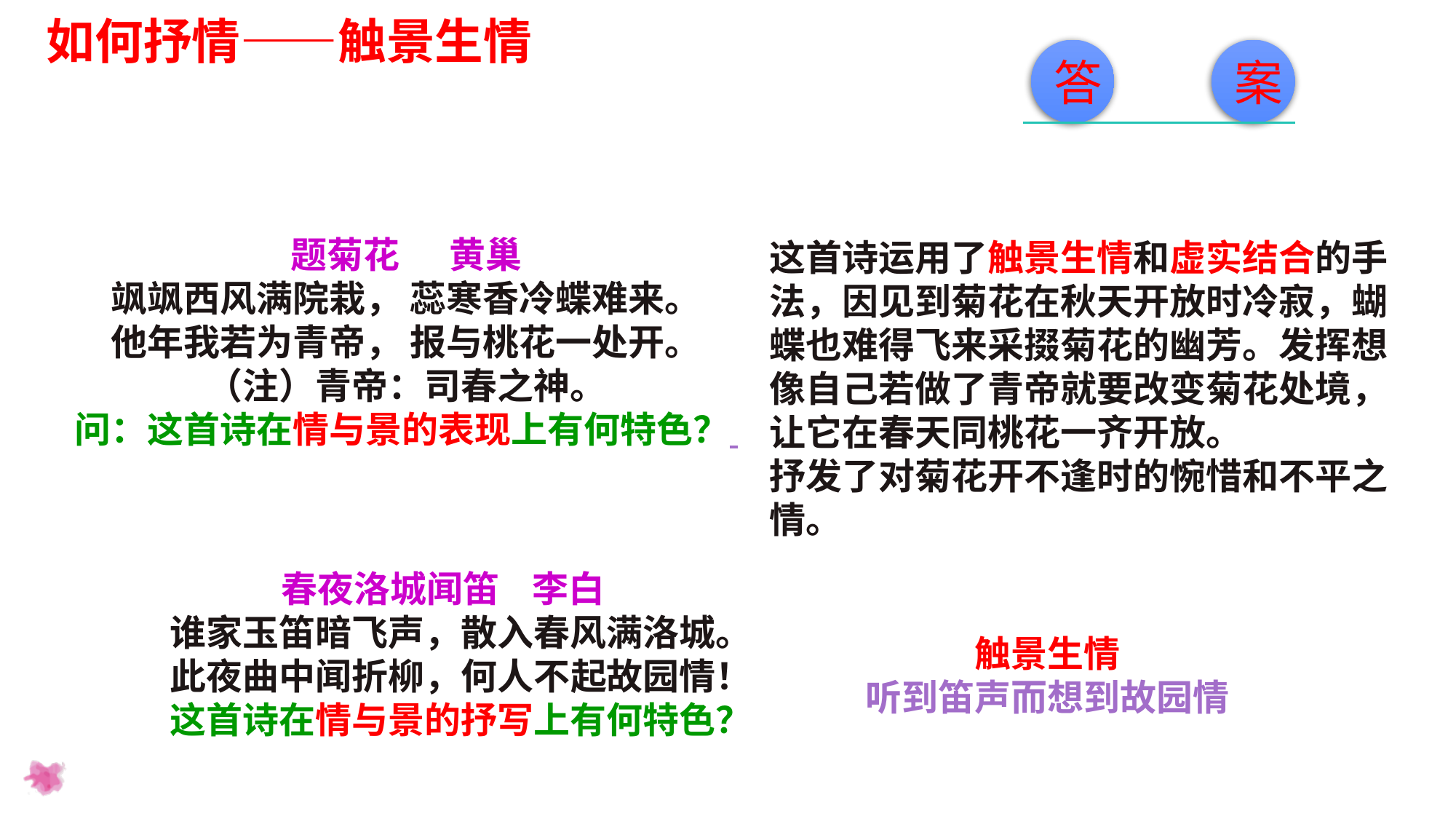

如何抒情——触景生情
答
案
题菊花      黄巢
飒飒西风满院栽， 蕊寒香冷蝶难来。
他年我若为青帝， 报与桃花一处开。
（注）青帝：司春之神。
问：这首诗在情与景的表现上有何特色？
这首诗运用了触景生情和虚实结合的手法，因见到菊花在秋天开放时冷寂，蝴蝶也难得飞来采掇菊花的幽芳。发挥想像自己若做了青帝就要改变菊花处境，让它在春天同桃花一齐开放。
抒发了对菊花开不逢时的惋惜和不平之情。
春夜洛城闻笛    李白
谁家玉笛暗飞声，散入春风满洛城。
此夜曲中闻折柳，何人不起故园情！
这首诗在情与景的抒写上有何特色？
触景生情
听到笛声而想到故园情